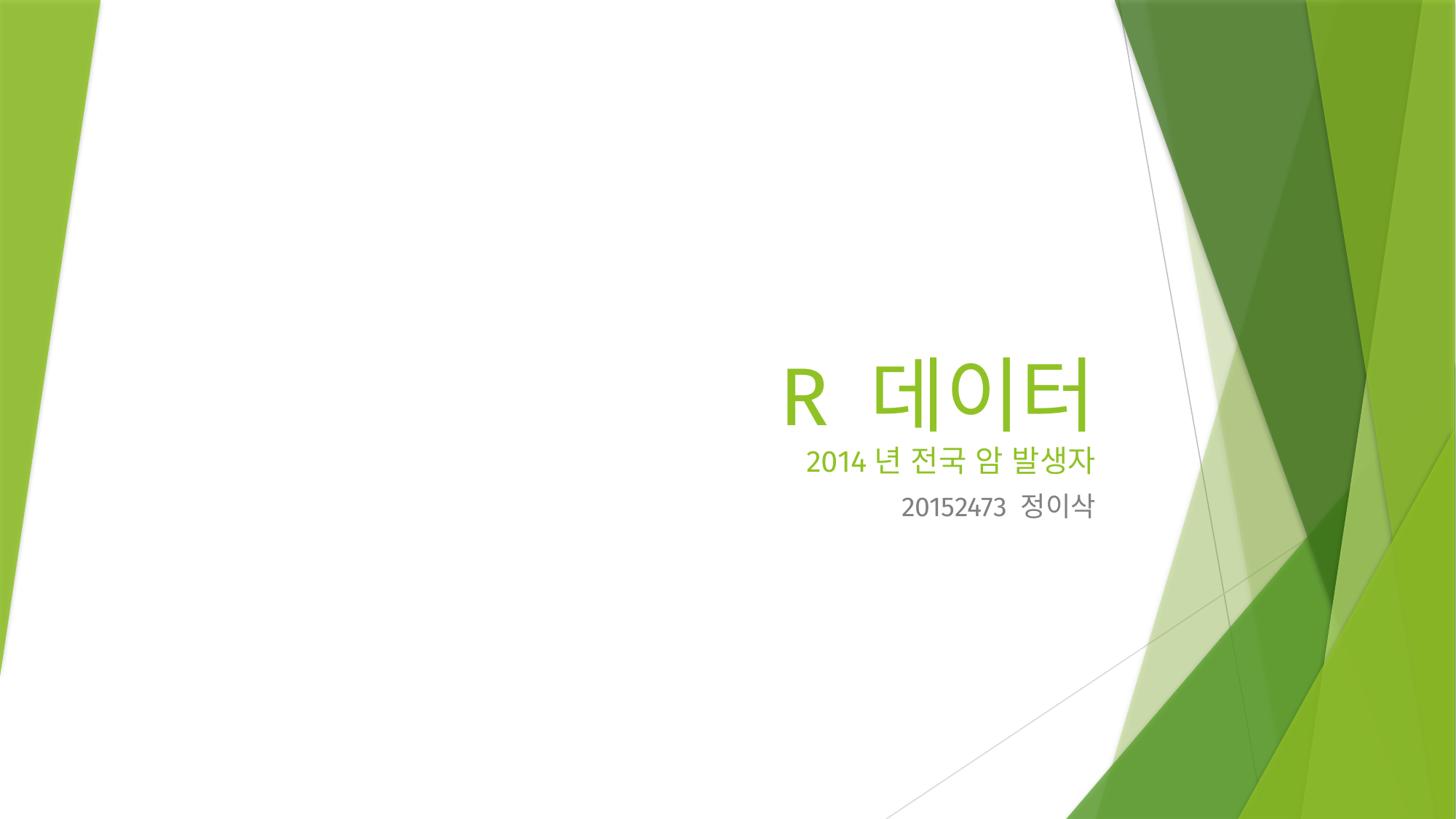

# R 데이터 2014년 전국 암 발생자
20152473 정이삭